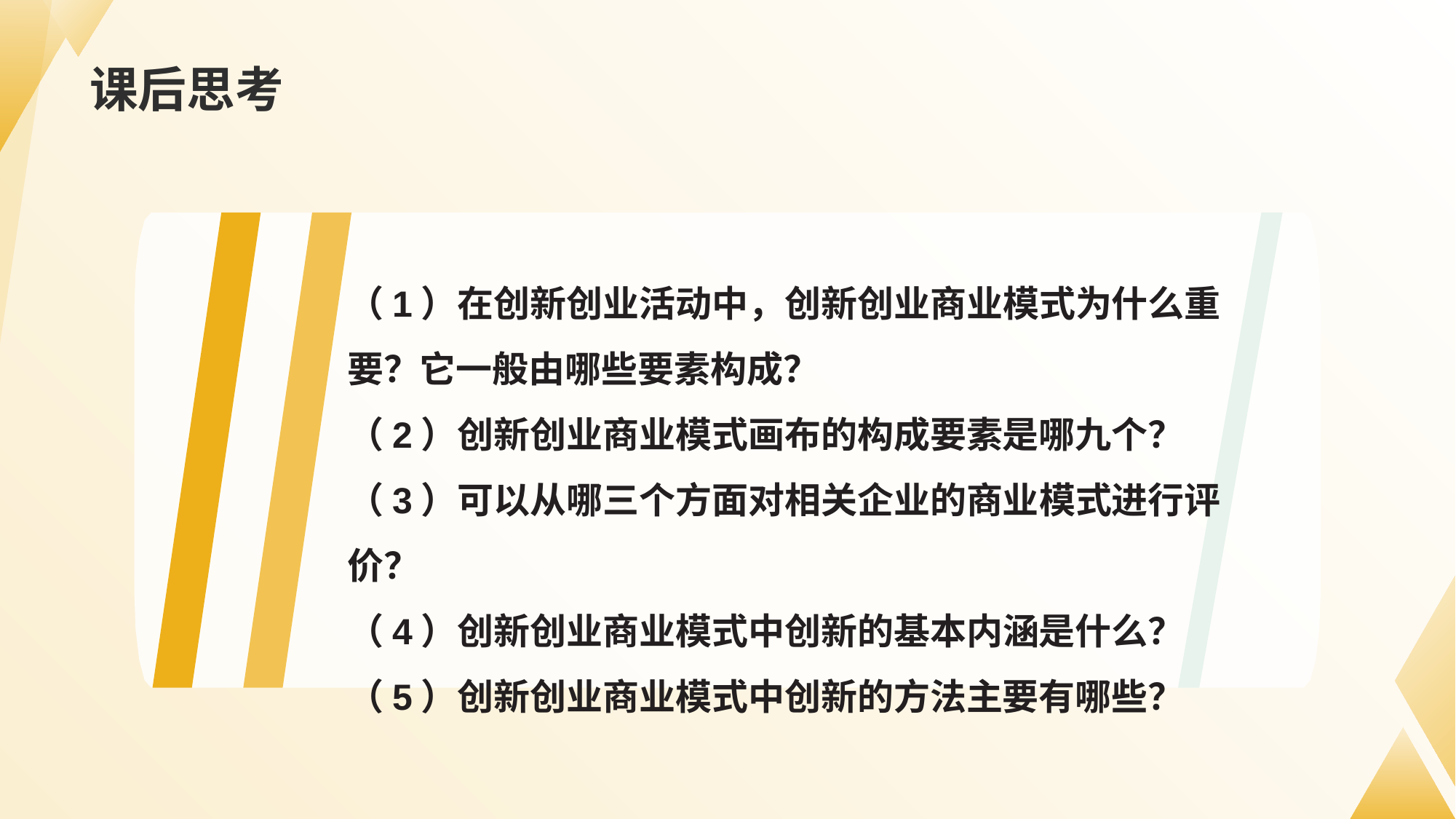

# 课后思考

（1）在创新创业活动中，创新创业商业模式为什么重要？它一般由哪些要素构成？
（2）创新创业商业模式画布的构成要素是哪九个？
（3）可以从哪三个方面对相关企业的商业模式进行评价？
（4）创新创业商业模式中创新的基本内涵是什么？
（5）创新创业商业模式中创新的方法主要有哪些？